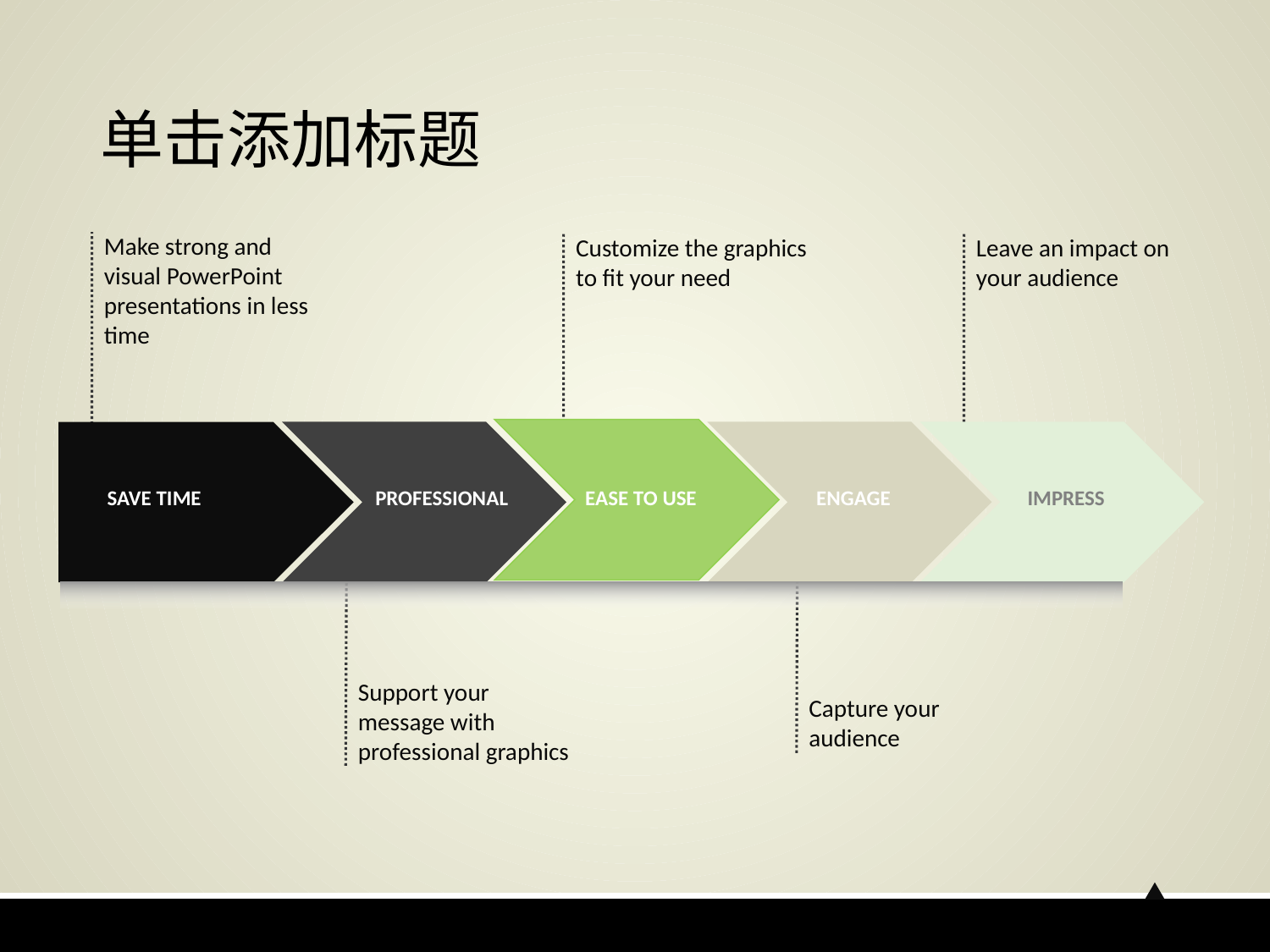

# 单击添加标题
Make strong and visual PowerPoint presentations in less time
Customize the graphics to fit your need

Leave an impact on your audience

SAVE TIME
PROFESSIONAL
EASE TO USE
ENGAGE
 IMPRESS

Support your message with
professional graphics
Capture your audience